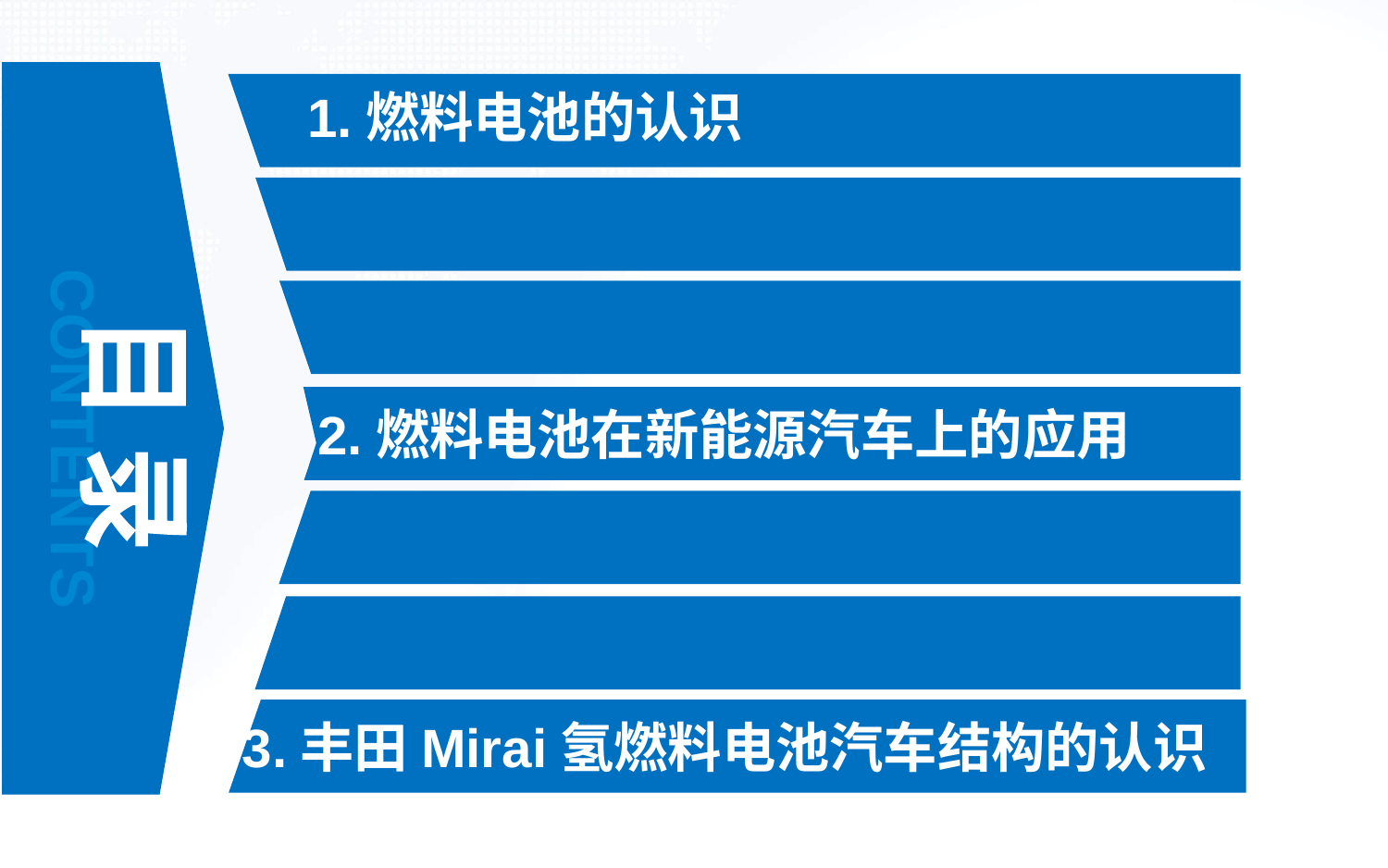

1.燃料电池的认识

目 录

2.燃料电池在新能源汽车上的应用
CONTENTS

3.丰田Mirai氢燃料电池汽车结构的认识